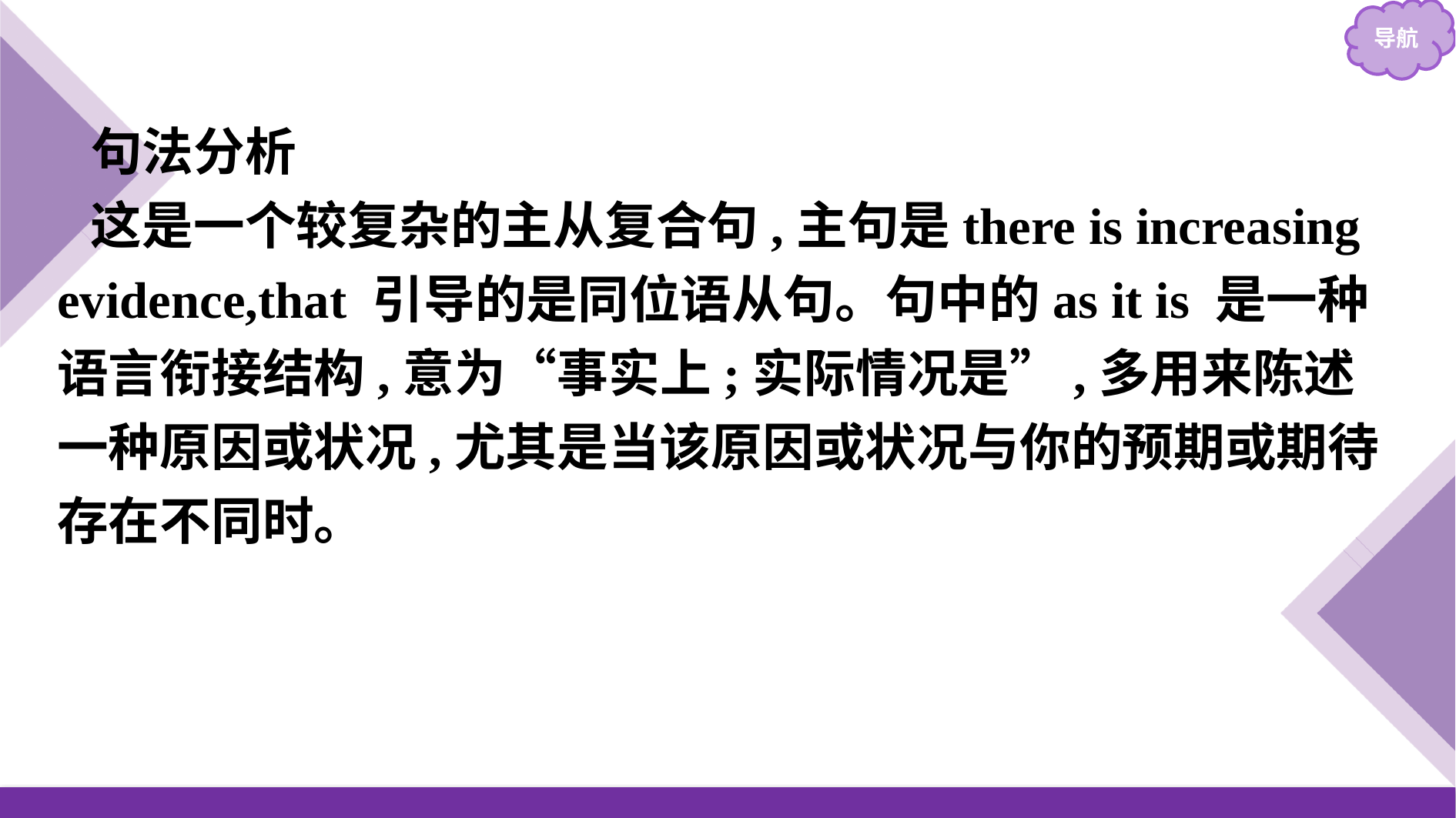

句法分析
这是一个较复杂的主从复合句,主句是there is increasing evidence,that 引导的是同位语从句。句中的as it is 是一种语言衔接结构,意为“事实上;实际情况是”,多用来陈述一种原因或状况,尤其是当该原因或状况与你的预期或期待存在不同时。